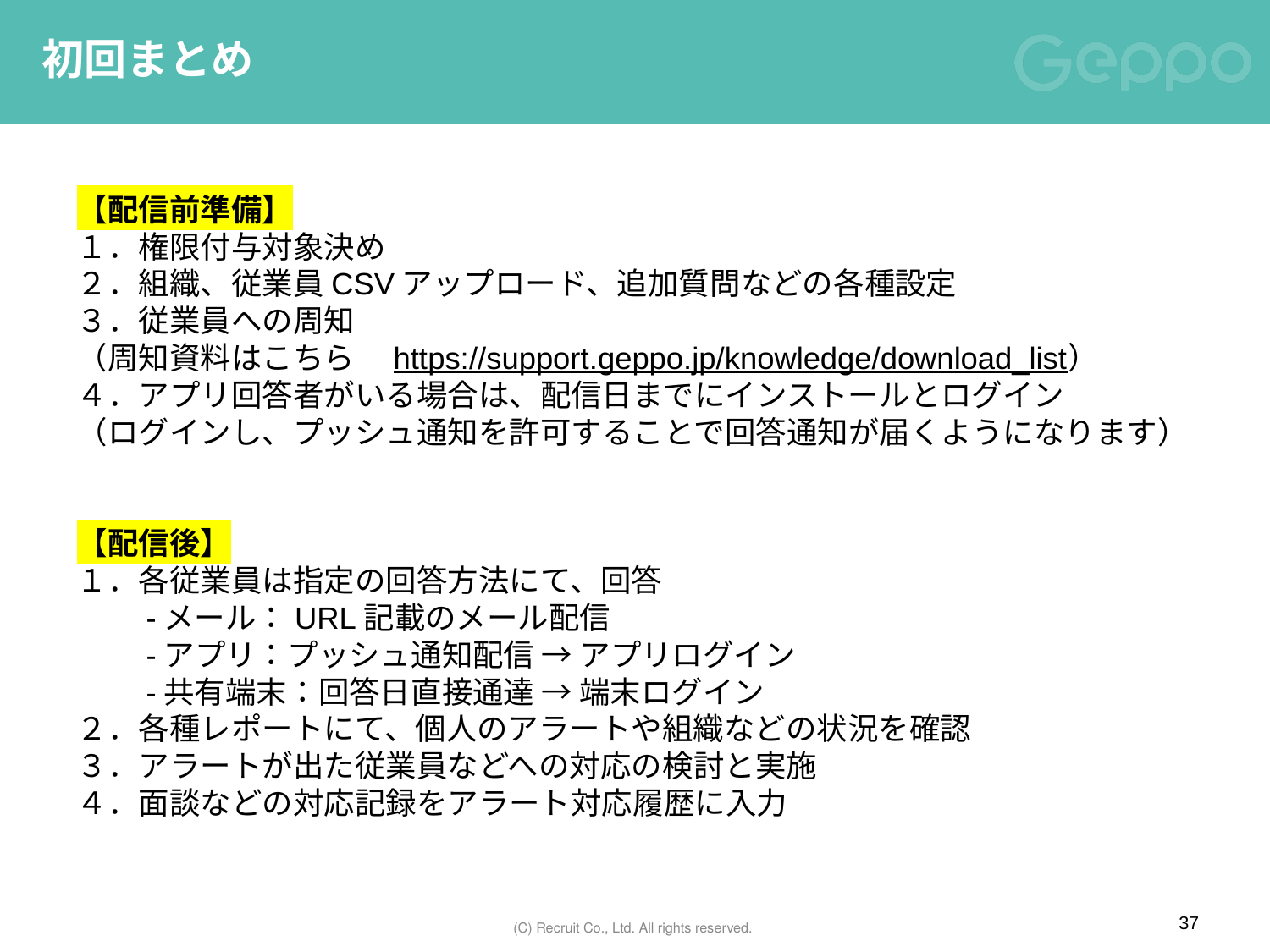

# 初回まとめ
【配信前準備】
１．権限付与対象決め
２．組織、従業員CSVアップロード、追加質問などの各種設定
３．従業員への周知
（周知資料はこちら　https://support.geppo.jp/knowledge/download_list）
４．アプリ回答者がいる場合は、配信日までにインストールとログイン
（ログインし、プッシュ通知を許可することで回答通知が届くようになります）

【配信後】
１．各従業員は指定の回答方法にて、回答
　　-メール：URL記載のメール配信
　　-アプリ：プッシュ通知配信 → アプリログイン
　　-共有端末：回答日直接通達 → 端末ログイン
２．各種レポートにて、個人のアラートや組織などの状況を確認
３．アラートが出た従業員などへの対応の検討と実施
４．面談などの対応記録をアラート対応履歴に入力
37